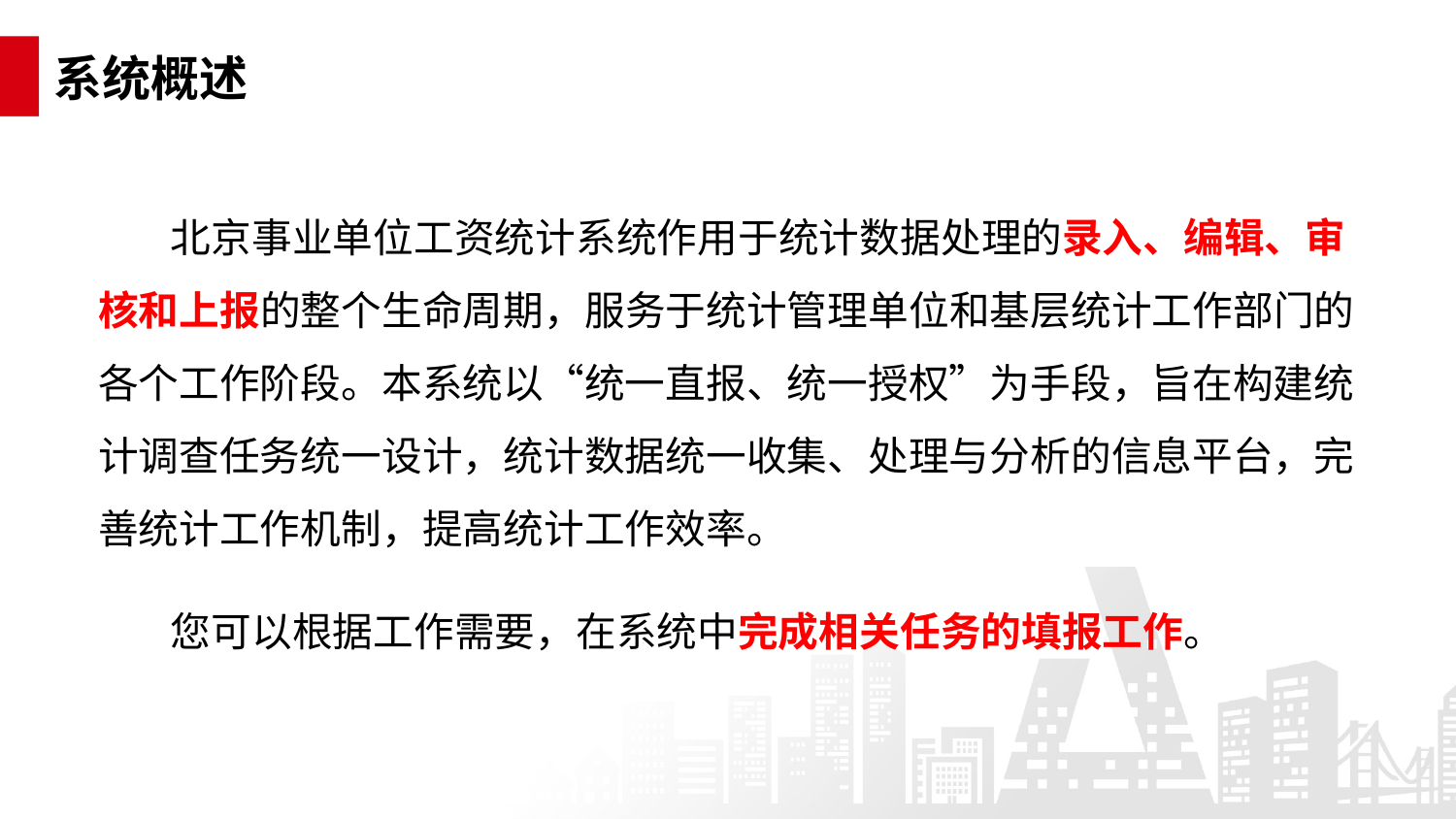

系统概述

       北京事业单位工资统计系统作用于统计数据处理的录入、编辑、审核和上报的整个生命周期，服务于统计管理单位和基层统计工作部门的各个工作阶段。本系统以“统一直报、统一授权”为手段，旨在构建统计调查任务统一设计，统计数据统一收集、处理与分析的信息平台，完善统计工作机制，提高统计工作效率。
       您可以根据工作需要，在系统中完成相关任务的填报工作。